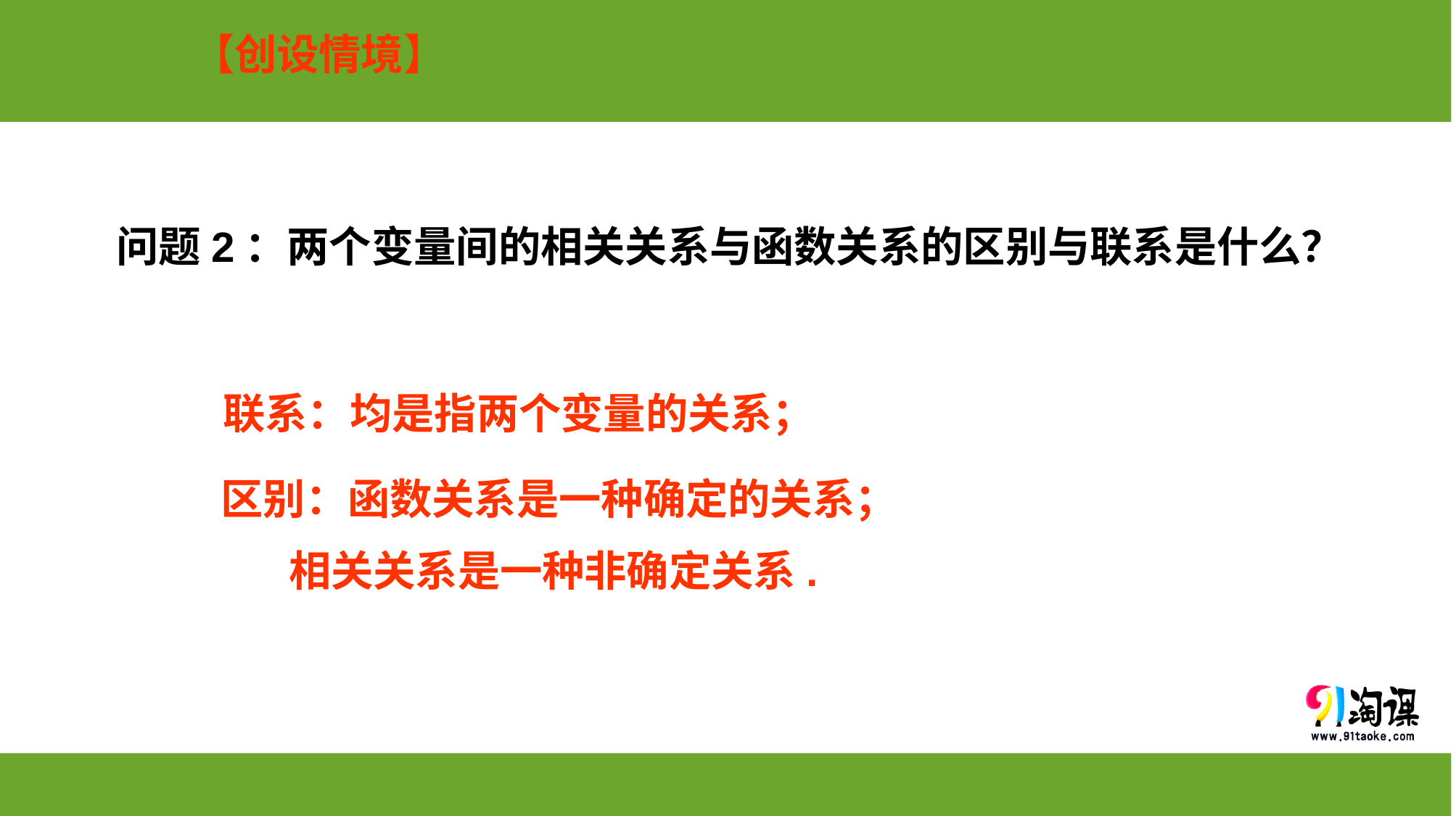

【创设情境】
问题2：两个变量间的相关关系与函数关系的区别与联系是什么？
联系：均是指两个变量的关系；
区别：函数关系是一种确定的关系；
      相关关系是一种非确定关系.